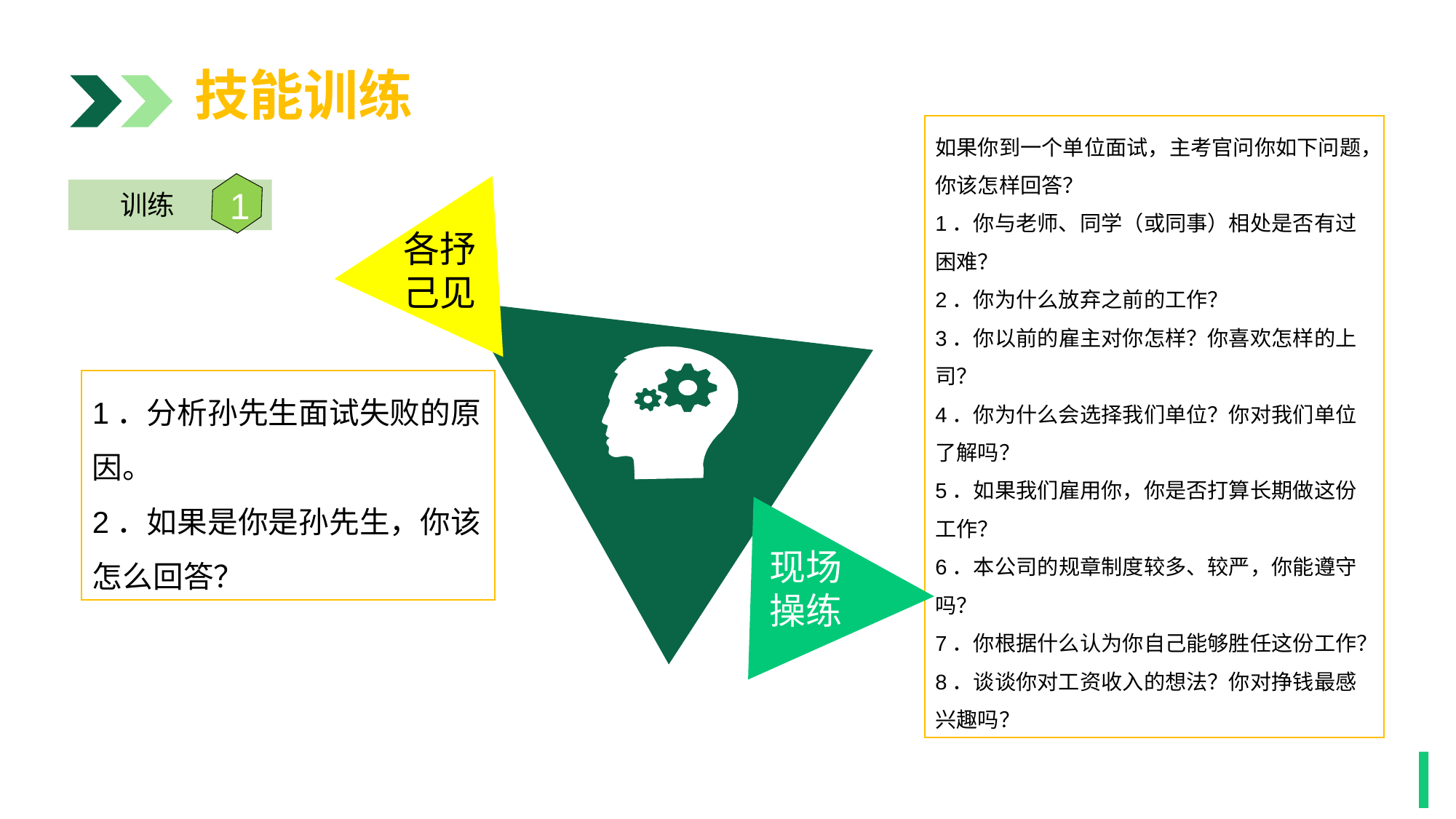

技能训练

如果你到一个单位面试，主考官问你如下问题，你该怎样回答？
1．你与老师、同学（或同事）相处是否有过困难？
2．你为什么放弃之前的工作？
3．你以前的雇主对你怎样？你喜欢怎样的上司？
4．你为什么会选择我们单位？你对我们单位了解吗？
5．如果我们雇用你，你是否打算长期做这份工作？
6．本公司的规章制度较多、较严，你能遵守吗？
7．你根据什么认为你自己能够胜任这份工作？
8．谈谈你对工资收入的想法？你对挣钱最感兴趣吗？

各抒
己见
1

训练

1．分析孙先生面试失败的原因。
2．如果是你是孙先生，你该怎么回答？

现场
操练
8